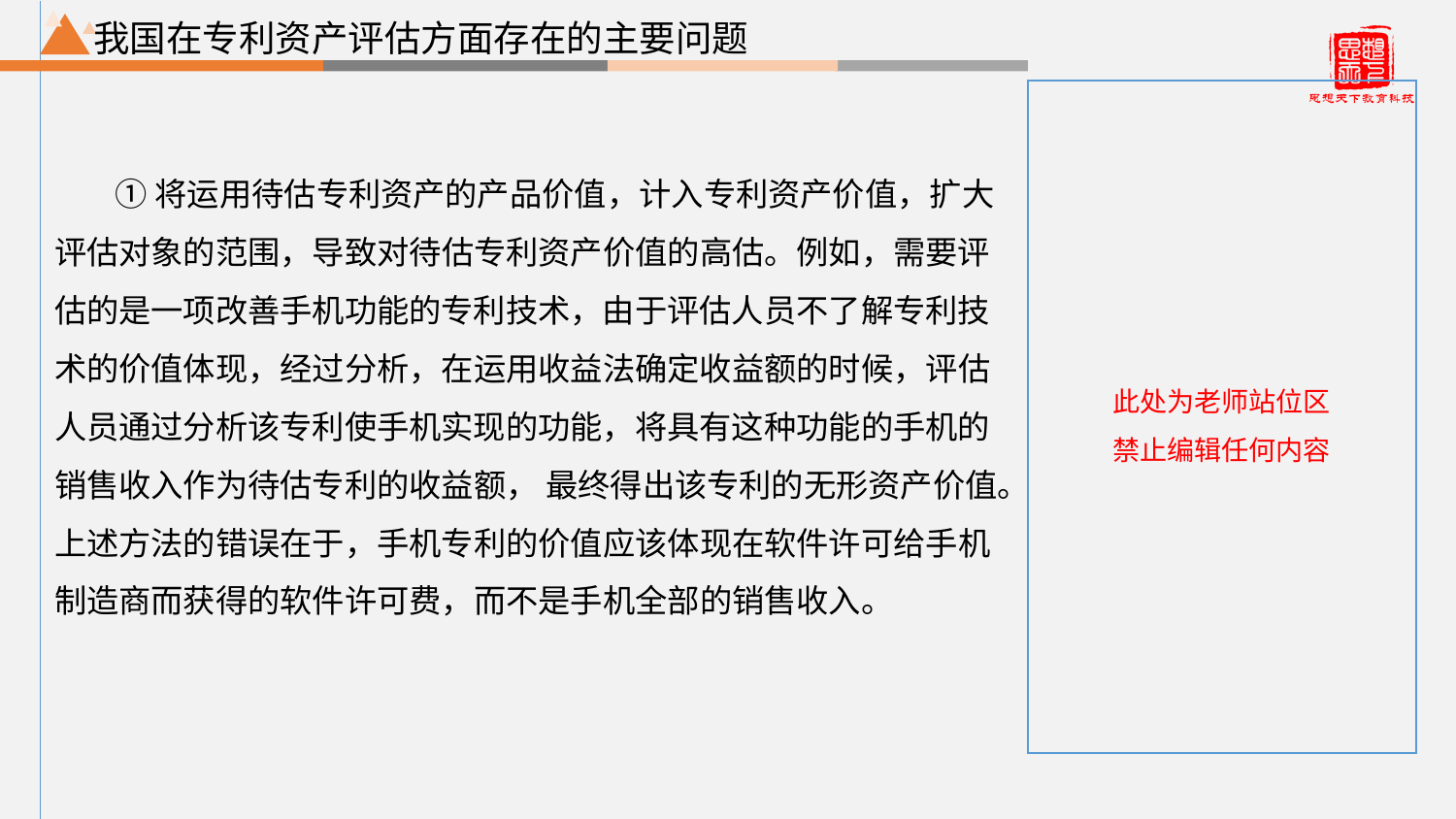

我国在专利资产评估方面存在的主要问题
①将运用待估专利资产的产品价值，计入专利资产价值，扩大评估对象的范围，导致对待估专利资产价值的高估。例如，需要评估的是一项改善手机功能的专利技术，由于评估人员不了解专利技术的价值体现，经过分析，在运用收益法确定收益额的时候，评估人员通过分析该专利使手机实现的功能，将具有这种功能的手机的销售收入作为待估专利的收益额， 最终得出该专利的无形资产价值。上述方法的错误在于，手机专利的价值应该体现在软件许可给手机制造商而获得的软件许可费，而不是手机全部的销售收入。
129